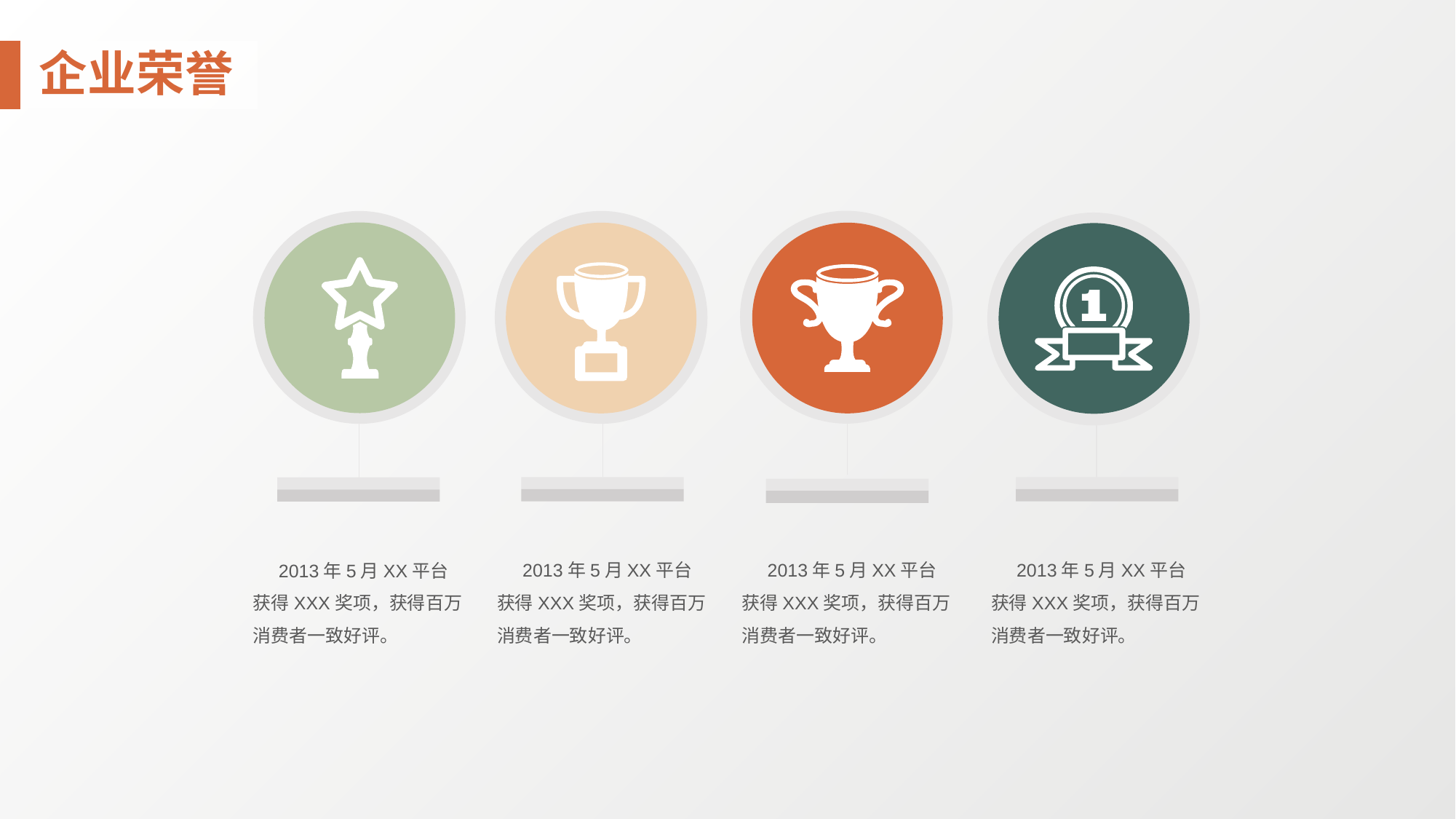

企业荣誉

     2013年5月XX平台获得XXX奖项，获得百万消费者一致好评。
     2013年5月XX平台获得XXX奖项，获得百万消费者一致好评。
     2013年5月XX平台获得XXX奖项，获得百万消费者一致好评。
     2013年5月XX平台获得XXX奖项，获得百万消费者一致好评。